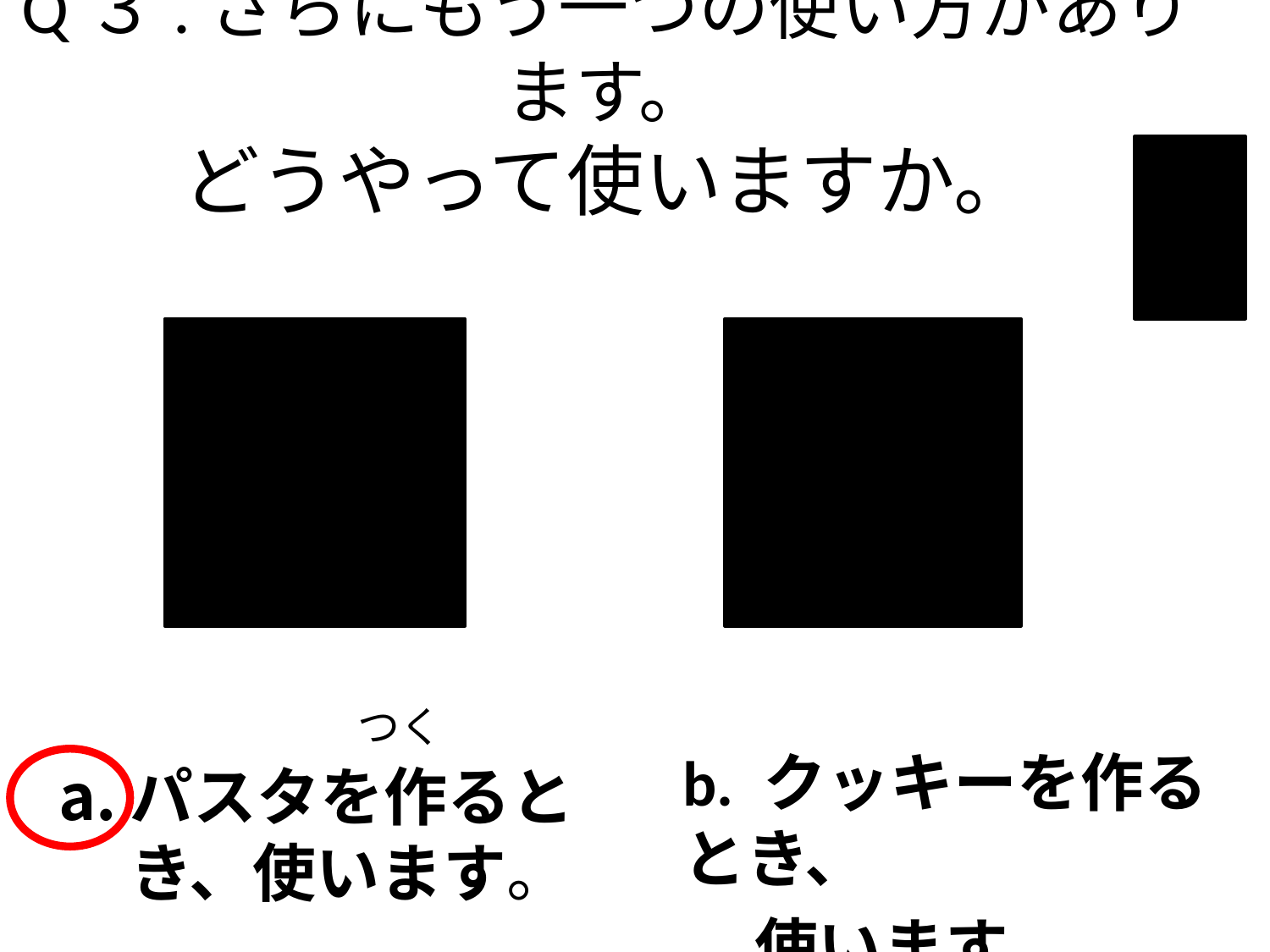

# Q３.さらにもう一つの使い方があります。 どうやって使いますか。

つく
b. クッキーを作るとき、
    使います。

パスタを作るとき、使います。